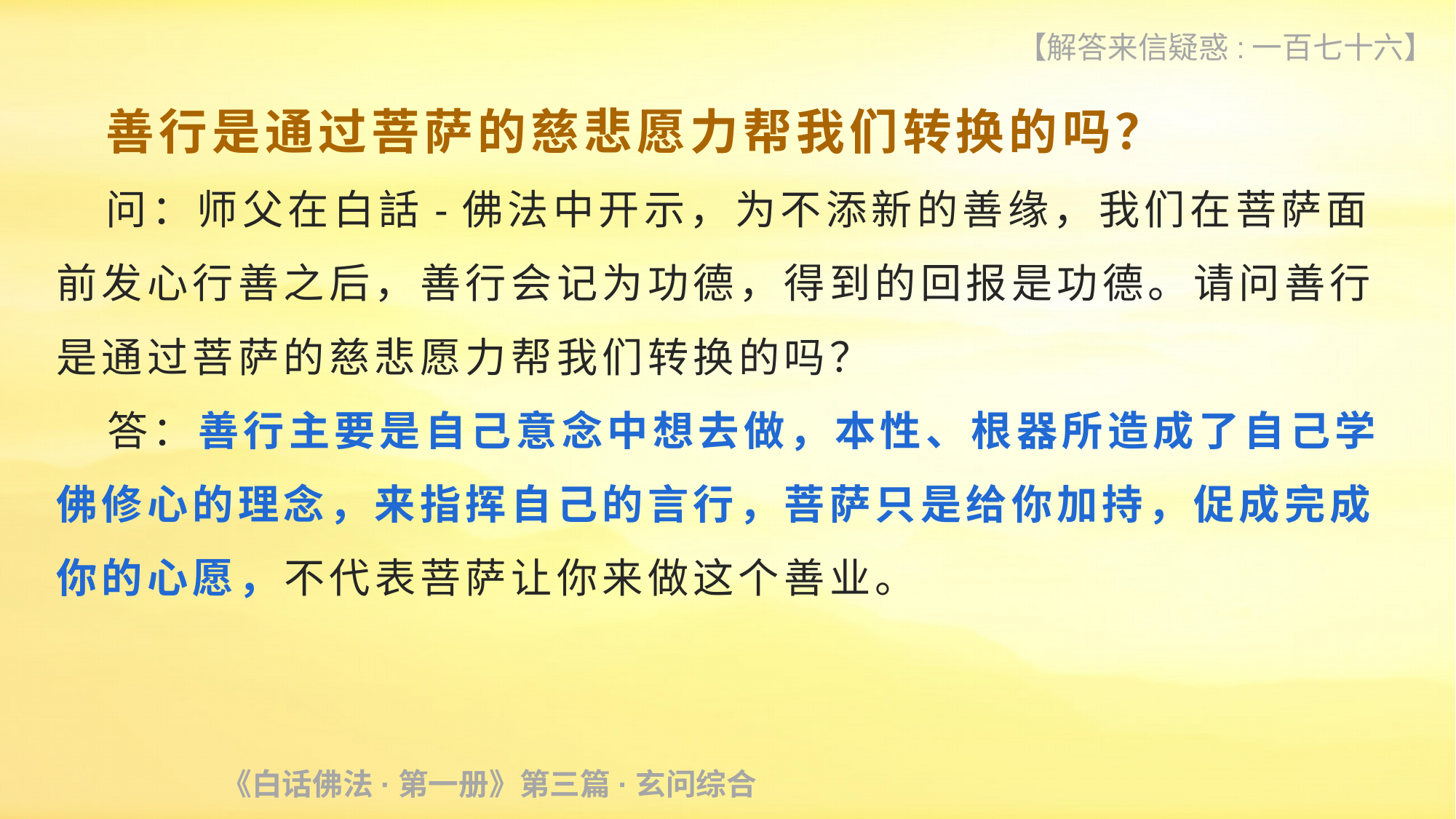

【解答来信疑惑:一百七十六】
   善行是通过菩萨的慈悲愿力帮我们转换的吗？
   问：师父在白話-佛法中开示，为不添新的善缘，我们在菩萨面前发心行善之后，善行会记为功德，得到的回报是功德。请问善行是通过菩萨的慈悲愿力帮我们转换的吗？
   答：善行主要是自己意念中想去做，本性、根器所造成了自己学佛修心的理念，来指挥自己的言行，菩萨只是给你加持，促成完成你的心愿，不代表菩萨让你来做这个善业。
                             《白话佛法·第一册》第三篇·玄问综合